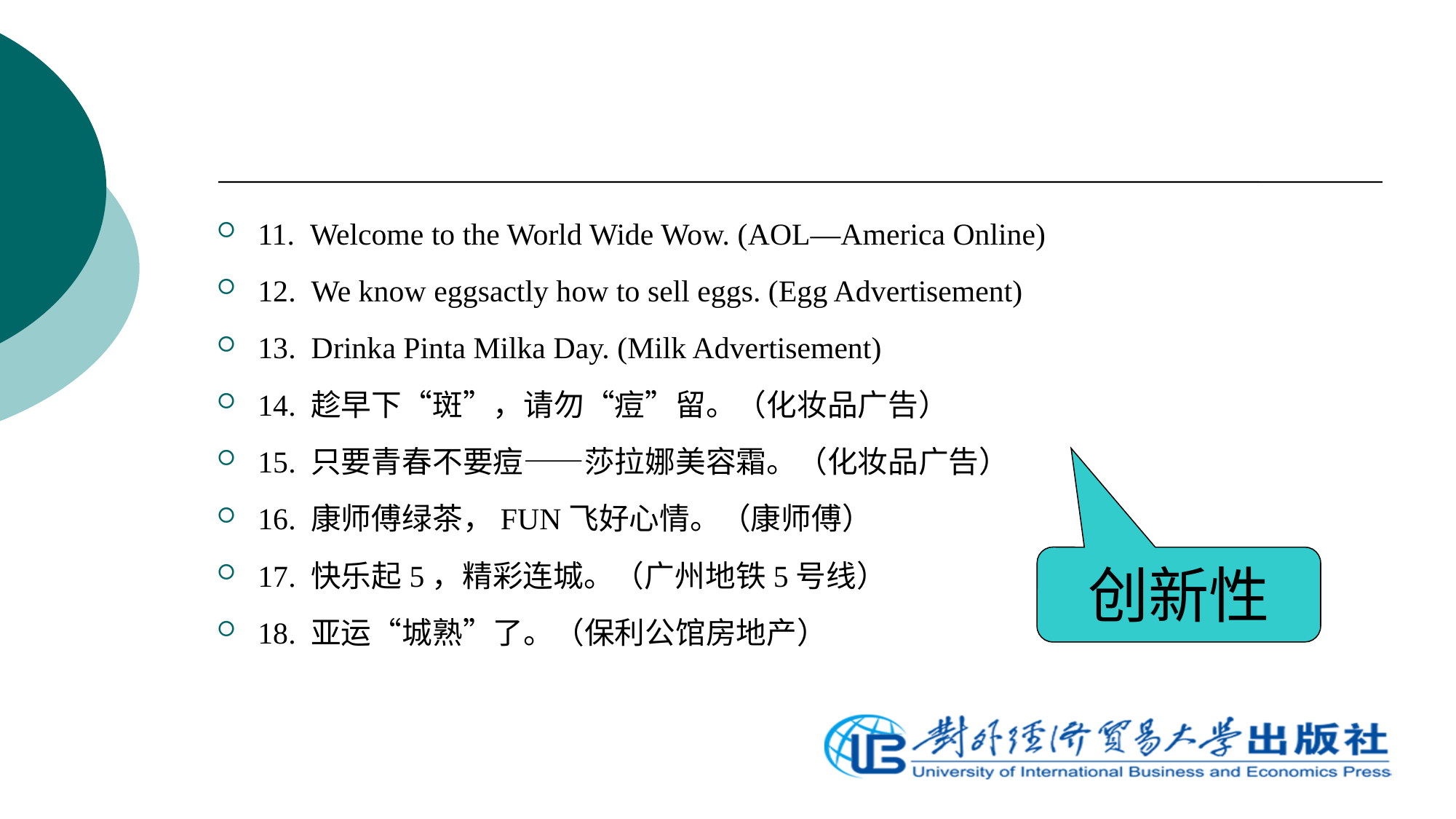

11.  Welcome to the World Wide Wow. (AOL―America Online)
12.  We know eggsactly how to sell eggs. (Egg Advertisement)
13.  Drinka Pinta Milka Day. (Milk Advertisement)
14. 趁早下“斑”，请勿“痘”留。（化妆品广告）
15. 只要青春不要痘——莎拉娜美容霜。（化妆品广告）
16. 康师傅绿茶，FUN飞好心情。（康师傅）
17. 快乐起5，精彩连城。（广州地铁5号线）
18. 亚运“城熟”了。（保利公馆房地产）

创新性